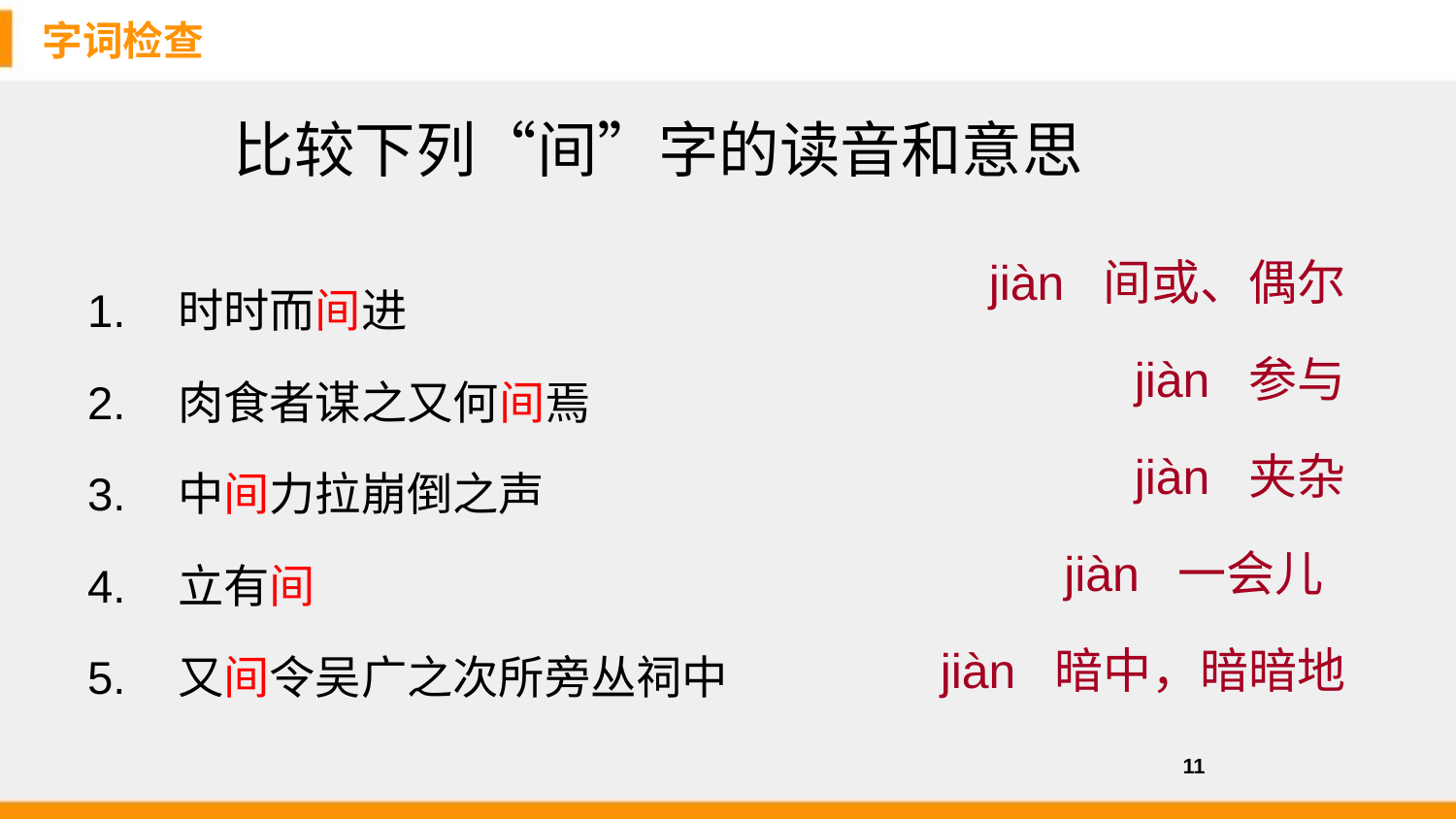

字词检查
# 比较下列“间”字的读音和意思
jiàn  间或、偶尔
jiàn  参与
jiàn  夹杂
jiàn  一会儿
jiàn  暗中，暗暗地
时时而间进
肉食者谋之又何间焉
中间力拉崩倒之声
立有间
又间令吴广之次所旁丛祠中

11